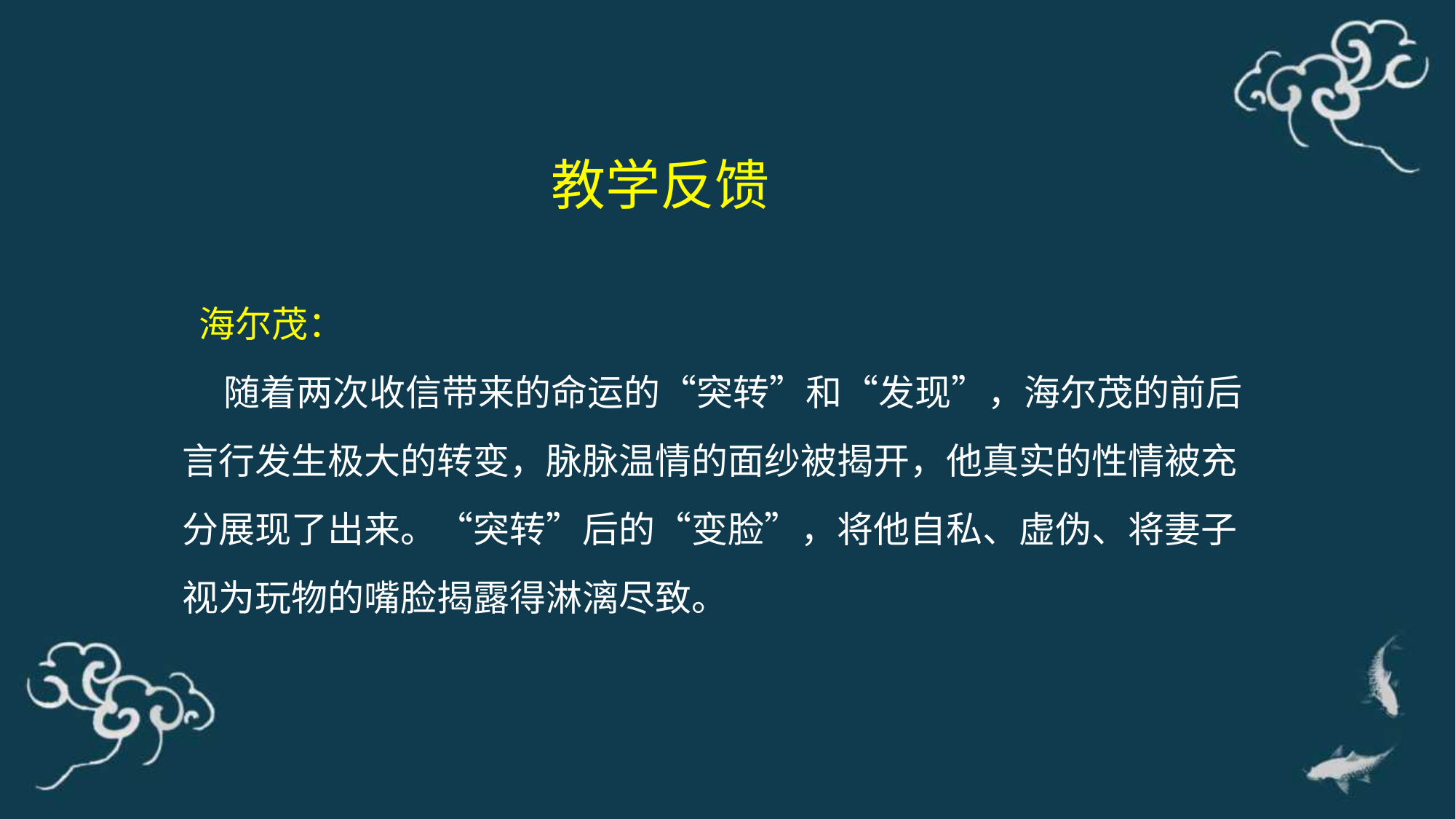

教学反馈
 海尔茂：
    随着两次收信带来的命运的“突转”和“发现”，海尔茂的前后言行发生极大的转变，脉脉温情的面纱被揭开，他真实的性情被充分展现了出来。“突转”后的“变脸”，将他自私、虚伪、将妻子视为玩物的嘴脸揭露得淋漓尽致。